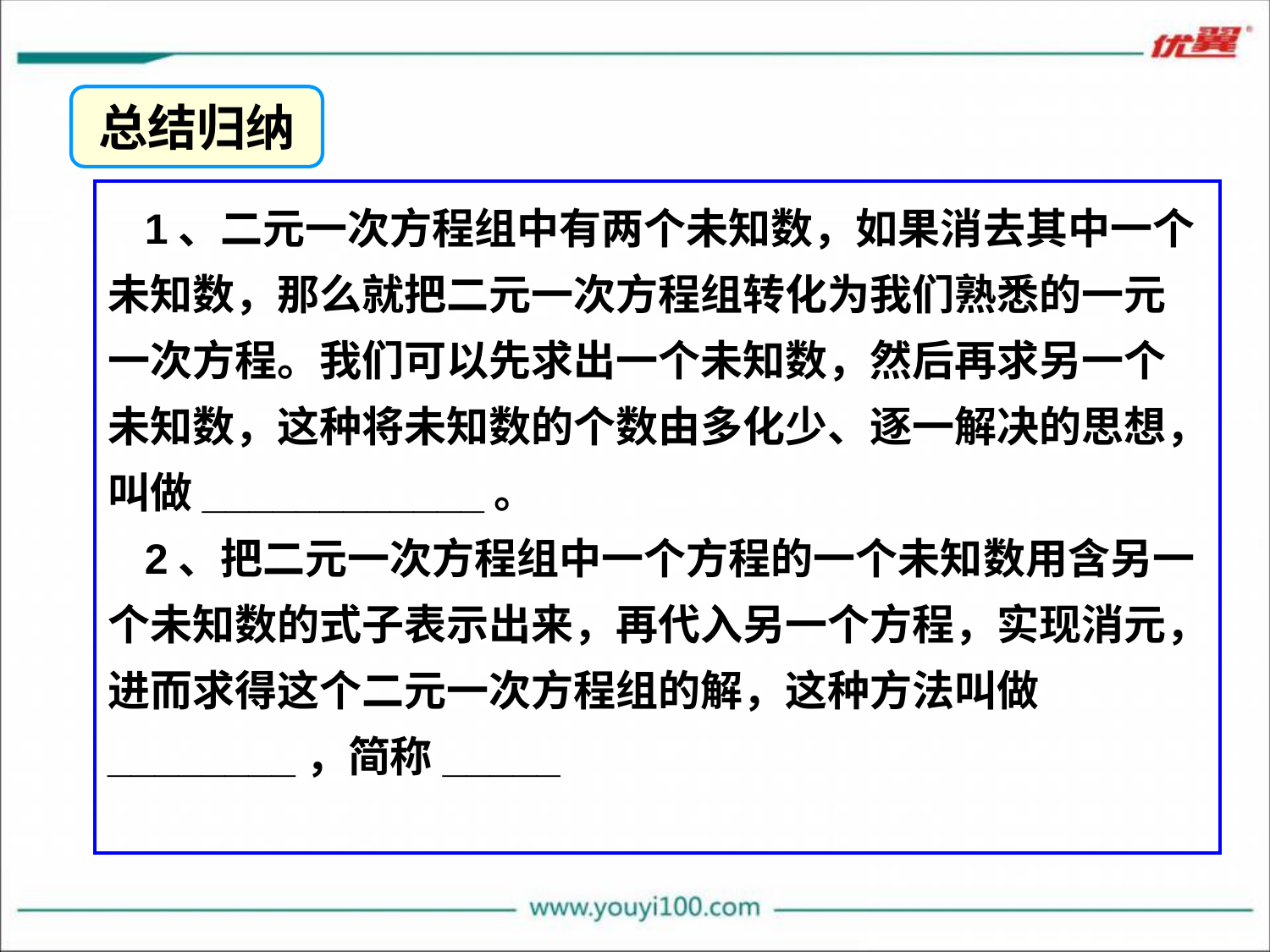

总结归纳
1、二元一次方程组中有两个未知数，如果消去其中一个未知数，那么就把二元一次方程组转化为我们熟悉的一元一次方程。我们可以先求出一个未知数，然后再求另一个未知数，这种将未知数的个数由多化少、逐一解决的思想，叫做____________。
2、把二元一次方程组中一个方程的一个未知数用含另一个未知数的式子表示出来，再代入另一个方程，实现消元，进而求得这个二元一次方程组的解，这种方法叫做________，简称_____